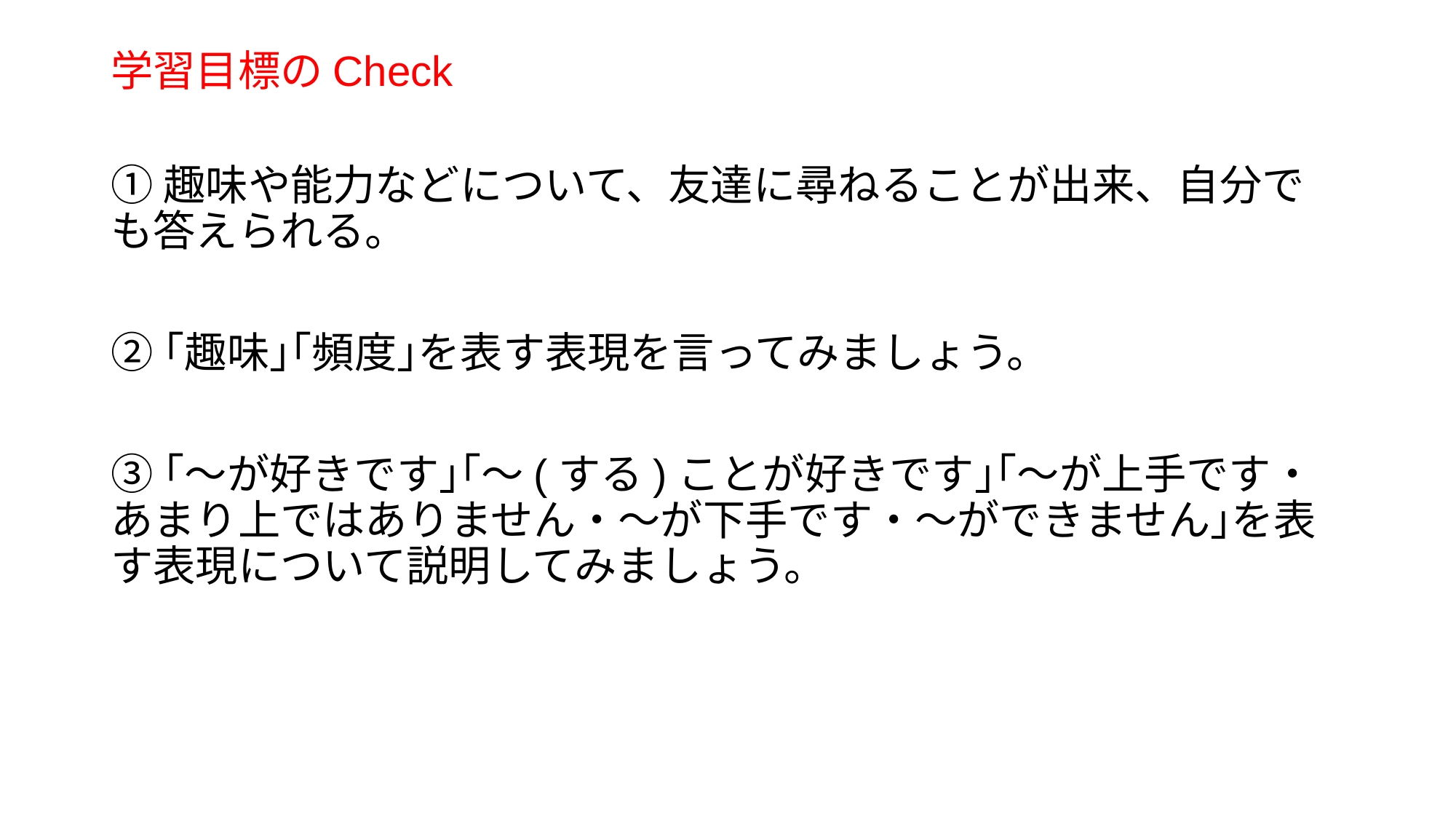

# 学習目標のCheck

①趣味や能力などについて、友達に尋ねることが出来、自分でも答えられる。

②｢趣味｣｢頻度｣を表す表現を言ってみましょう。

③｢～が好きです｣｢～(する)ことが好きです｣｢～が上手です・あまり上ではありません・～が下手です・～ができません｣を表す表現について説明してみましょう。